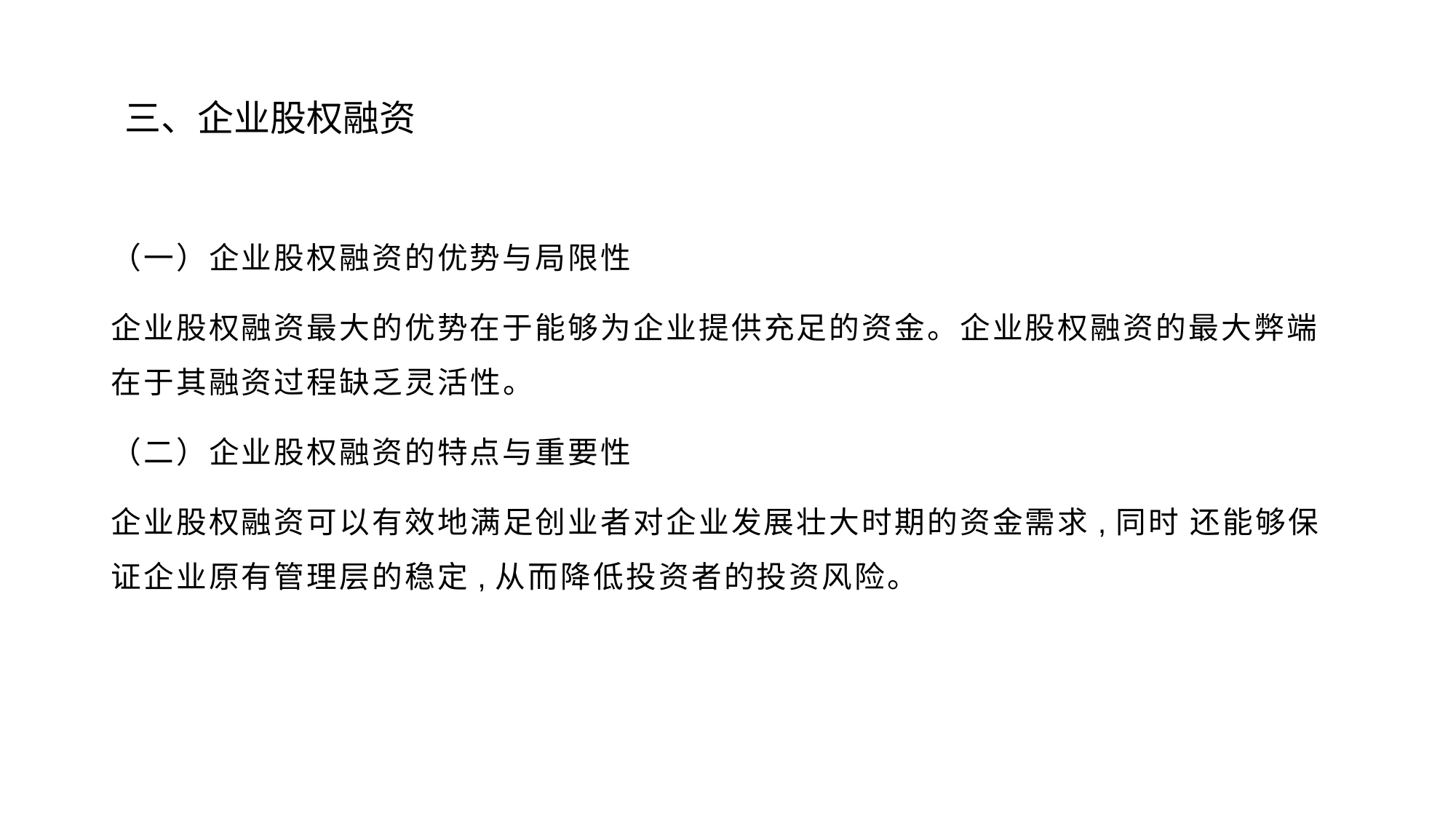

# 三、企业股权融资
（一）企业股权融资的优势与局限性
企业股权融资最大的优势在于能够为企业提供充足的资金。企业股权融资的最大弊端在于其融资过程缺乏灵活性。
（二）企业股权融资的特点与重要性
企业股权融资可以有效地满足创业者对企业发展壮大时期的资金需求,同时 还能够保证企业原有管理层的稳定,从而降低投资者的投资风险。